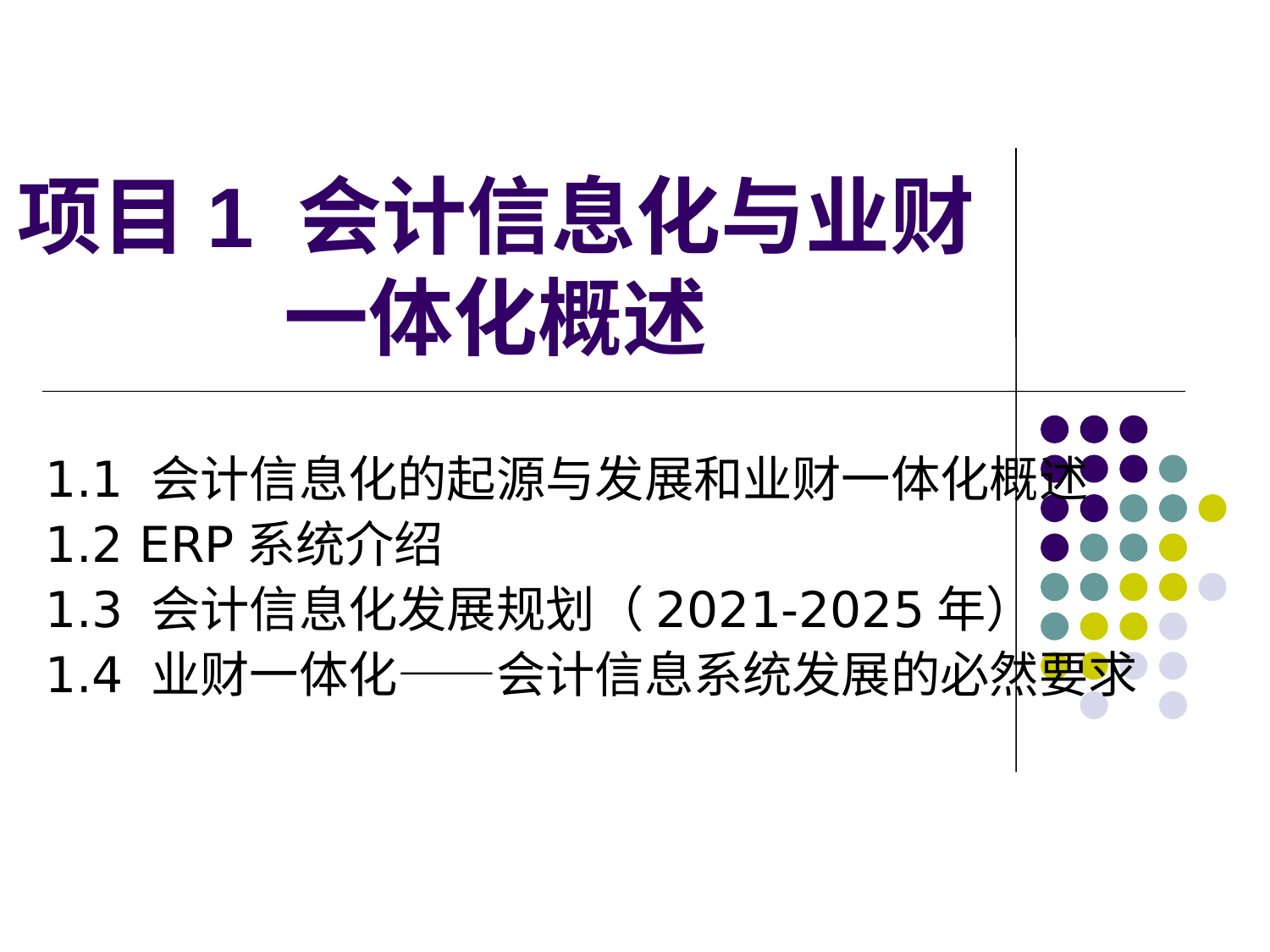

# 项目1 会计信息化与业财一体化概述
1.1 会计信息化的起源与发展和业财一体化概述
1.2 ERP系统介绍
1.3 会计信息化发展规划（2021-2025年）
1.4 业财一体化——会计信息系统发展的必然要求